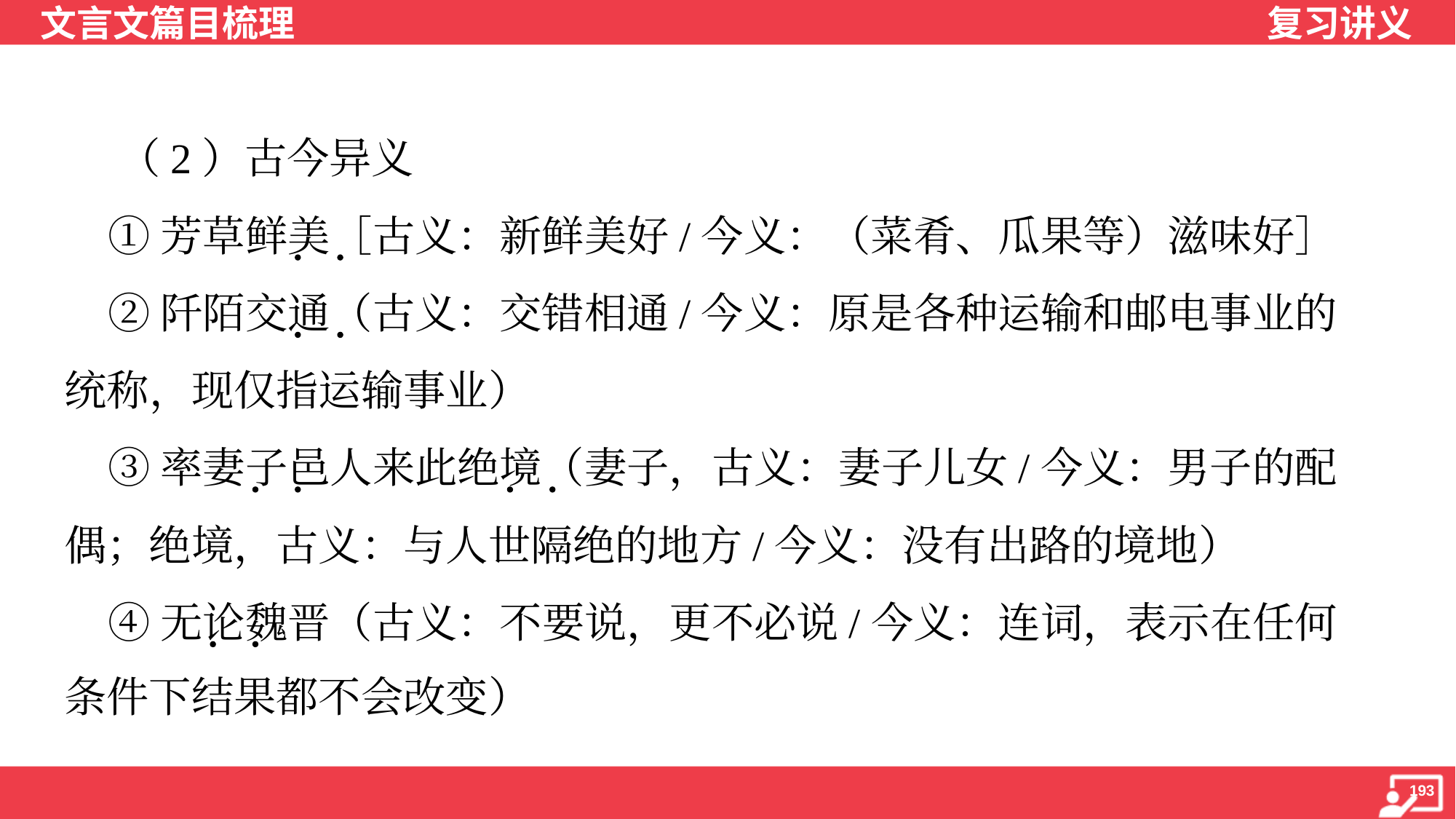

（2）古今异义
    ①芳草鲜美［古义：新鲜美好/今义：（菜肴、瓜果等）滋味好］
    ②阡陌交通（古义：交错相通/今义：原是各种运输和邮电事业的
统称，现仅指运输事业）
    ③率妻子邑人来此绝境（妻子，古义：妻子儿女/今义：男子的配
偶；绝境，古义：与人世隔绝的地方/今义：没有出路的境地）
    ④无论魏晋（古义：不要说，更不必说/今义：连词，表示在任何
条件下结果都不会改变）